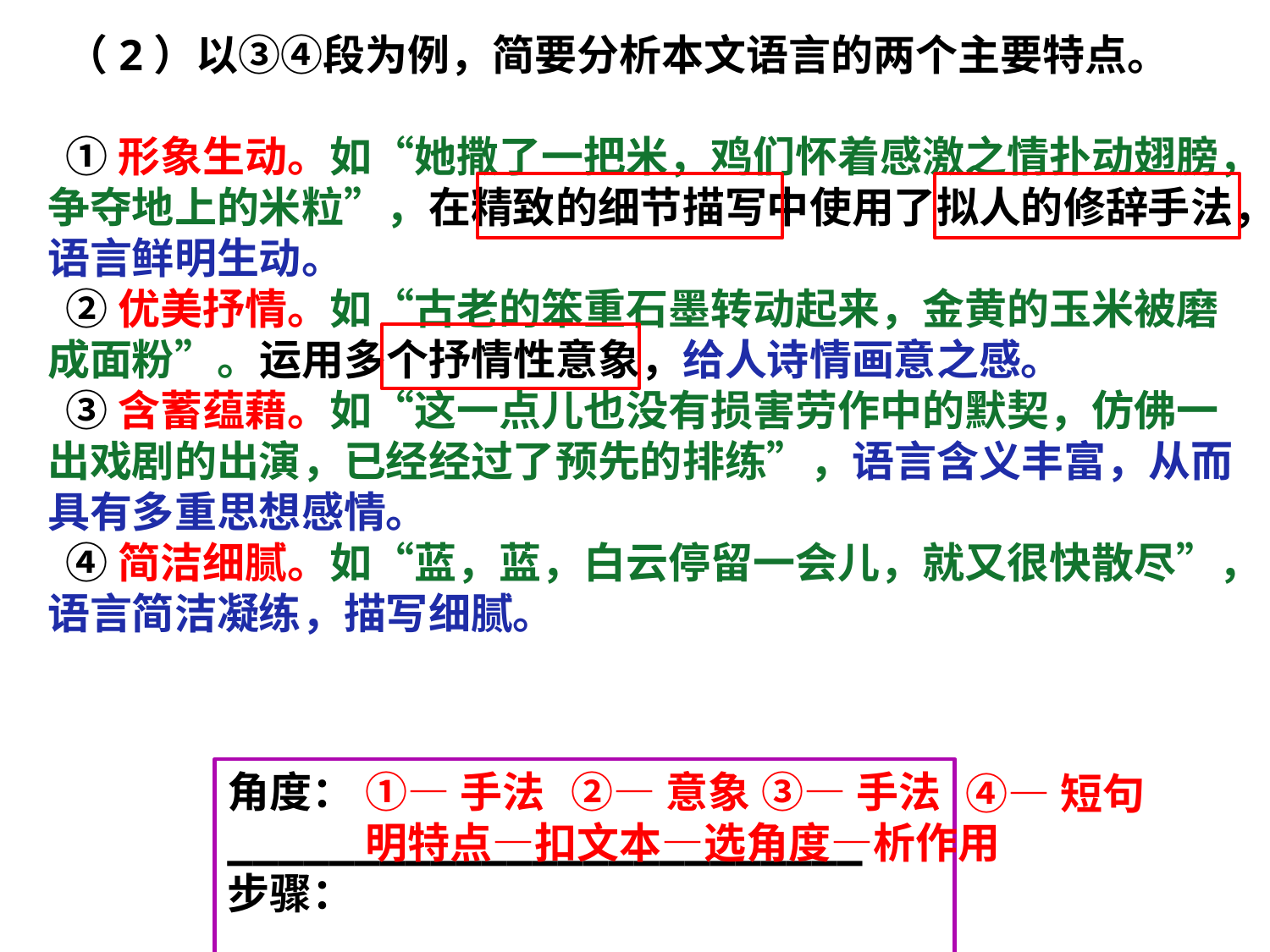

（2）以③④段为例，简要分析本文语言的两个主要特点。

①形象生动。如“她撒了一把米，鸡们怀着感激之情扑动翅膀，争夺地上的米粒”，在精致的细节描写中使用了拟人的修辞手法，语言鲜明生动。
②优美抒情。如“古老的笨重石墨转动起来，金黄的玉米被磨成面粉”。运用多个抒情性意象，给人诗情画意之感。
③含蓄蕴藉。如“这一点儿也没有损害劳作中的默契，仿佛一出戏剧的出演，已经经过了预先的排练”，语言含义丰富，从而具有多重思想感情。
④简洁细腻。如“蓝，蓝，白云停留一会儿，就又很快散尽”，语言简洁凝练，描写细腻。

③—手法
角度：_________________________
步骤：_________________________
①—手法
②—意象
④—短句
明特点—扣文本—选角度—析作用